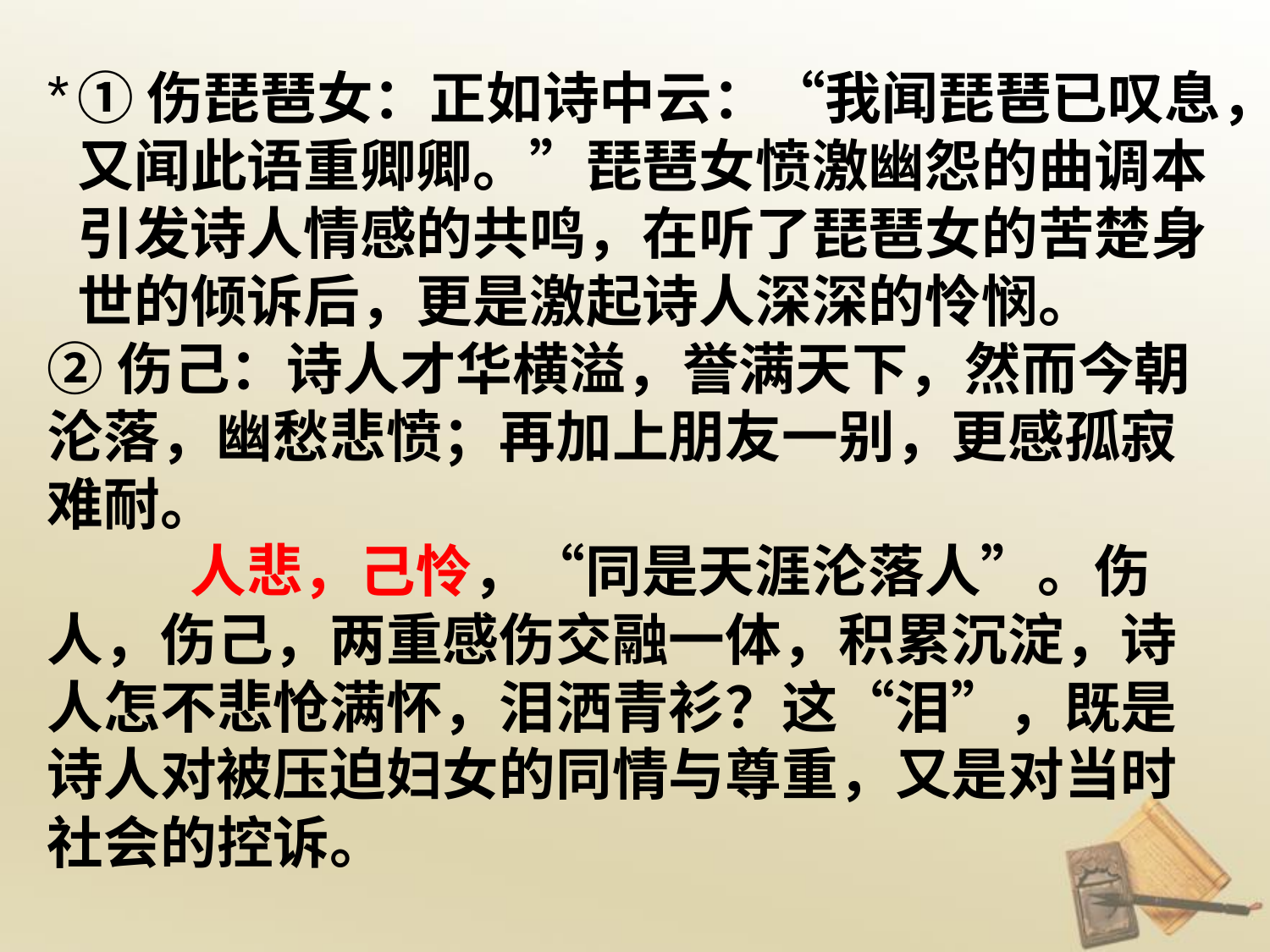

①伤琵琶女：正如诗中云：“我闻琵琶已叹息，又闻此语重卿卿。”琵琶女愤激幽怨的曲调本引发诗人情感的共鸣，在听了琵琶女的苦楚身世的倾诉后，更是激起诗人深深的怜悯。
②伤己：诗人才华横溢，誉满天下，然而今朝沦落，幽愁悲愤；再加上朋友一别，更感孤寂难耐。
          人悲，己怜，“同是天涯沦落人”。伤人，伤己，两重感伤交融一体，积累沉淀，诗人怎不悲怆满怀，泪洒青衫？这“泪”，既是诗人对被压迫妇女的同情与尊重，又是对当时社会的控诉。